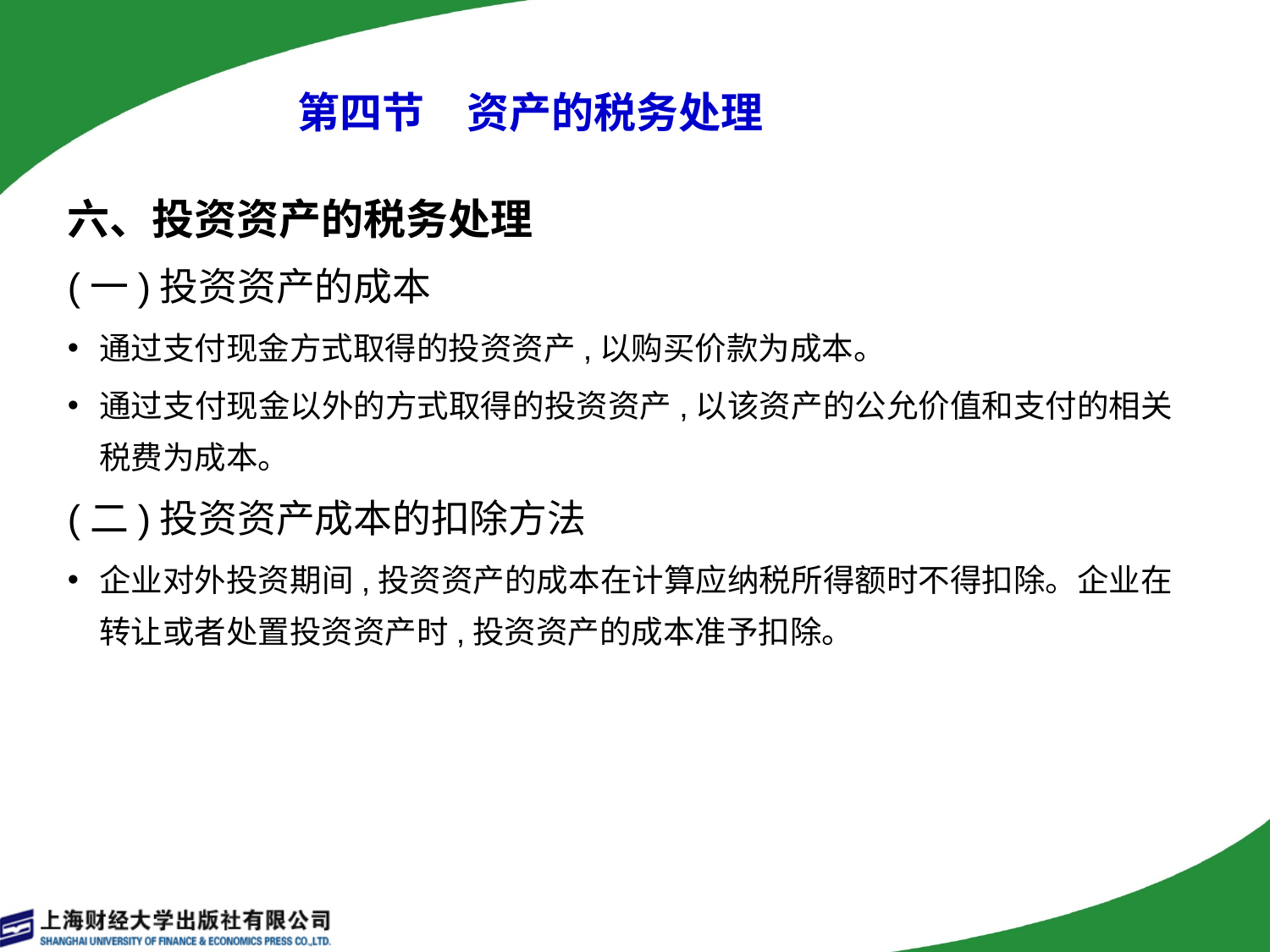

# 第四节　资产的税务处理
六、投资资产的税务处理
(一)投资资产的成本
通过支付现金方式取得的投资资产,以购买价款为成本。
通过支付现金以外的方式取得的投资资产,以该资产的公允价值和支付的相关税费为成本。
(二)投资资产成本的扣除方法
企业对外投资期间,投资资产的成本在计算应纳税所得额时不得扣除。企业在转让或者处置投资资产时,投资资产的成本准予扣除。